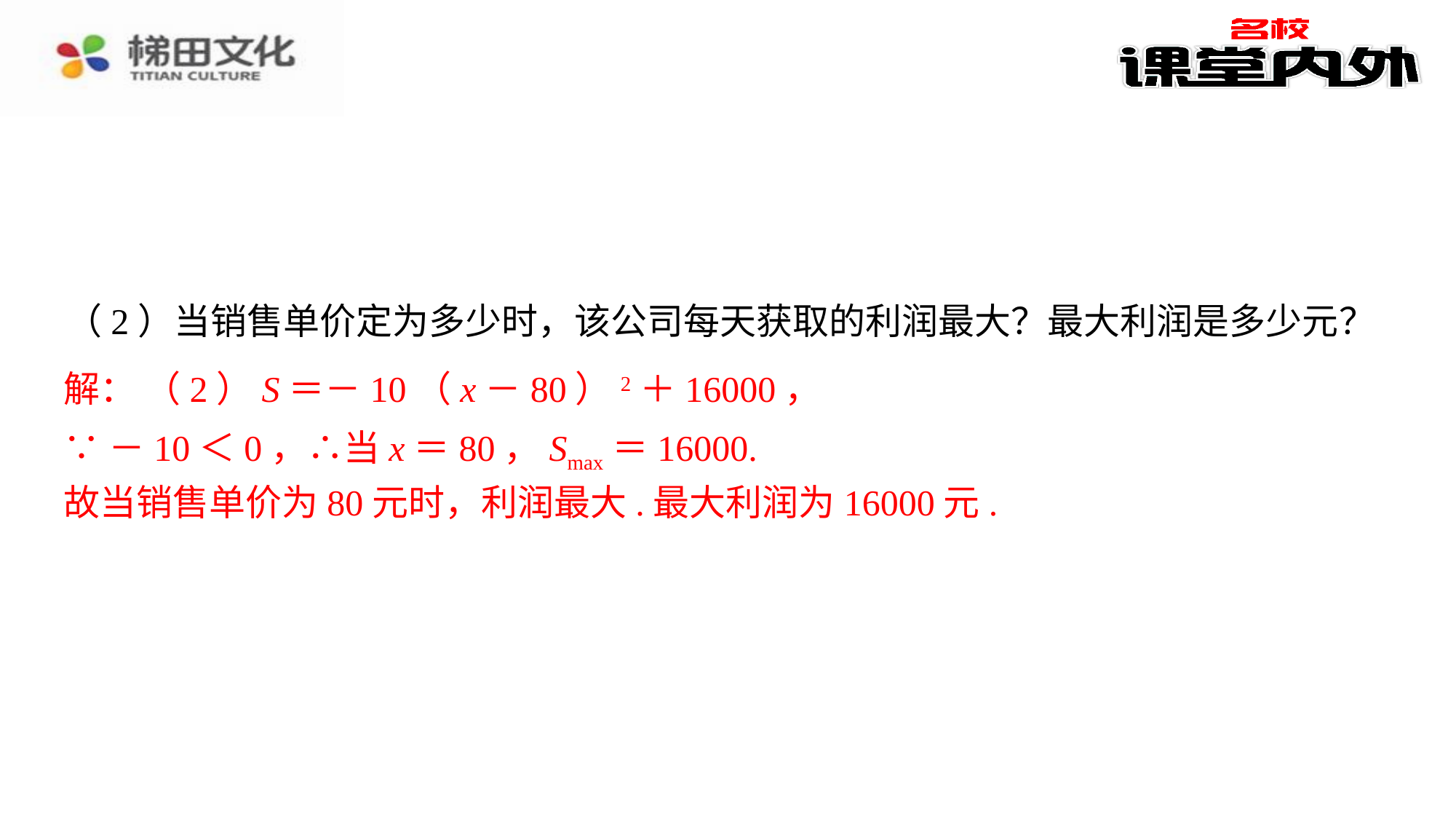

（2）当销售单价定为多少时，该公司每天获取的利润最大？最大利润是多少元？
解：＋1600x－48000.⁠
解： （2）S＝－10（x－80）2＋16000，
∵－10＜0，∴当x＝80，Smax＝16000.
（2）S＝－10（x－80）2＋16000，⁠
∵－10＜0，∴当x＝80，Smax＝16000.⁠
故当销售单价为80元时，利润最大.最大利润为16000元.⁠
故当销售单价为80元时，利润最大.最大利润为16000元.